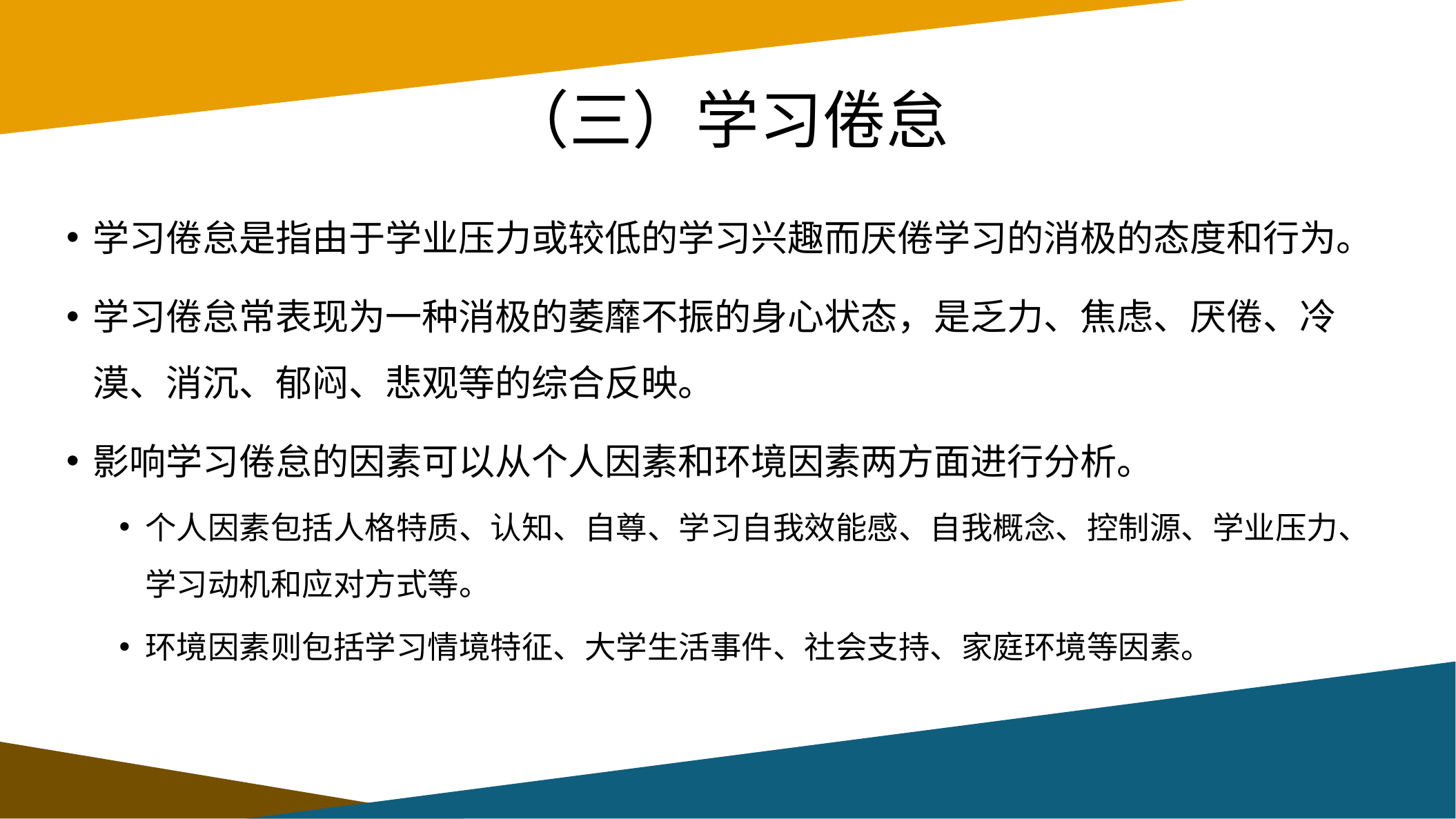

# （三）学习倦怠
学习倦怠是指由于学业压力或较低的学习兴趣而厌倦学习的消极的态度和行为。
学习倦怠常表现为一种消极的萎靡不振的身心状态，是乏力、焦虑、厌倦、冷漠、消沉、郁闷、悲观等的综合反映。
影响学习倦怠的因素可以从个人因素和环境因素两方面进行分析。
个人因素包括人格特质、认知、自尊、学习自我效能感、自我概念、控制源、学业压力、学习动机和应对方式等。
环境因素则包括学习情境特征、大学生活事件、社会支持、家庭环境等因素。